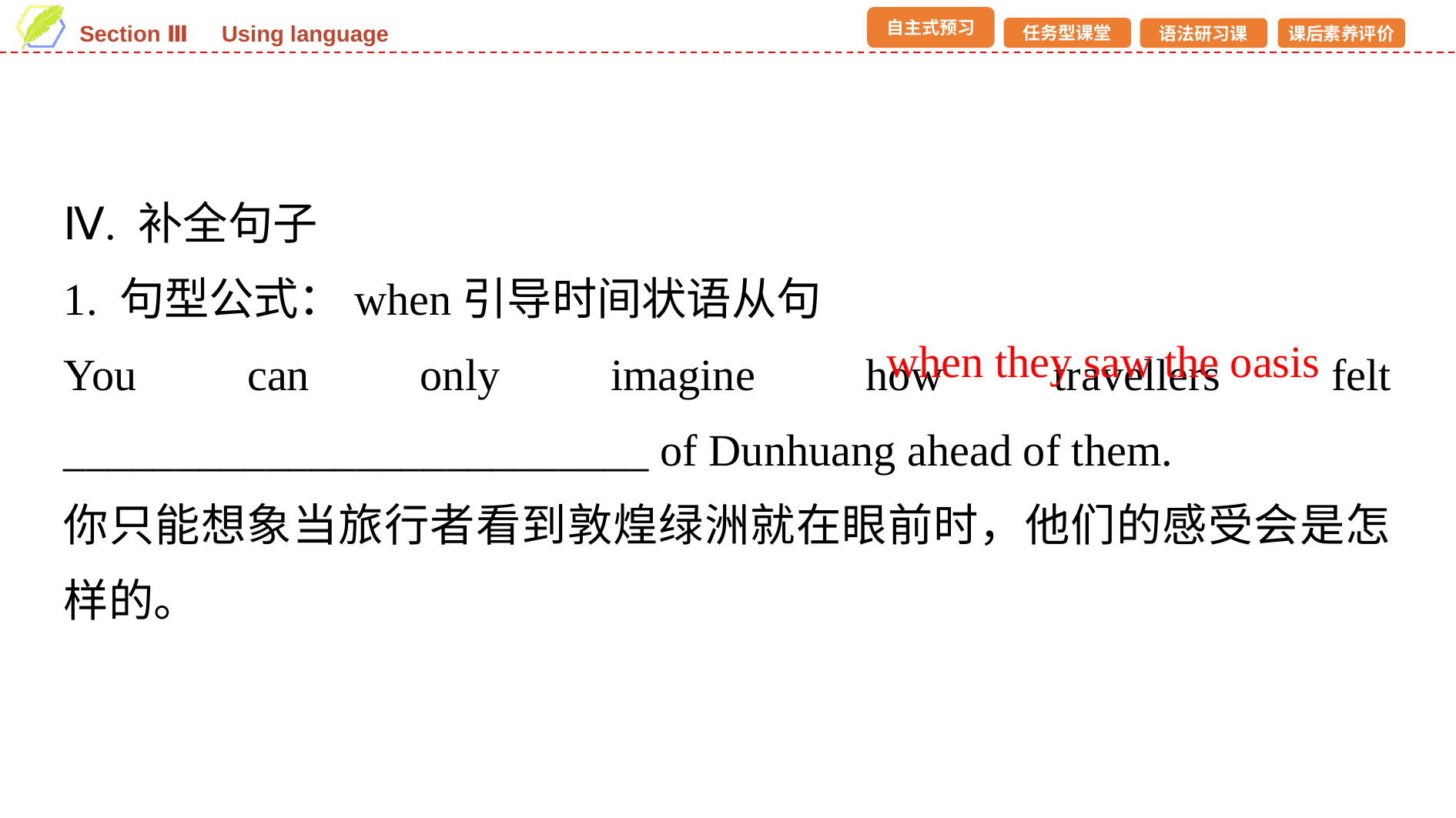

Ⅳ. 补全句子
1. 句型公式：when引导时间状语从句
You can only imagine how travellers felt __________________________ of Dunhuang ahead of them.
你只能想象当旅行者看到敦煌绿洲就在眼前时，他们的感受会是怎样的。
when they saw the oasis